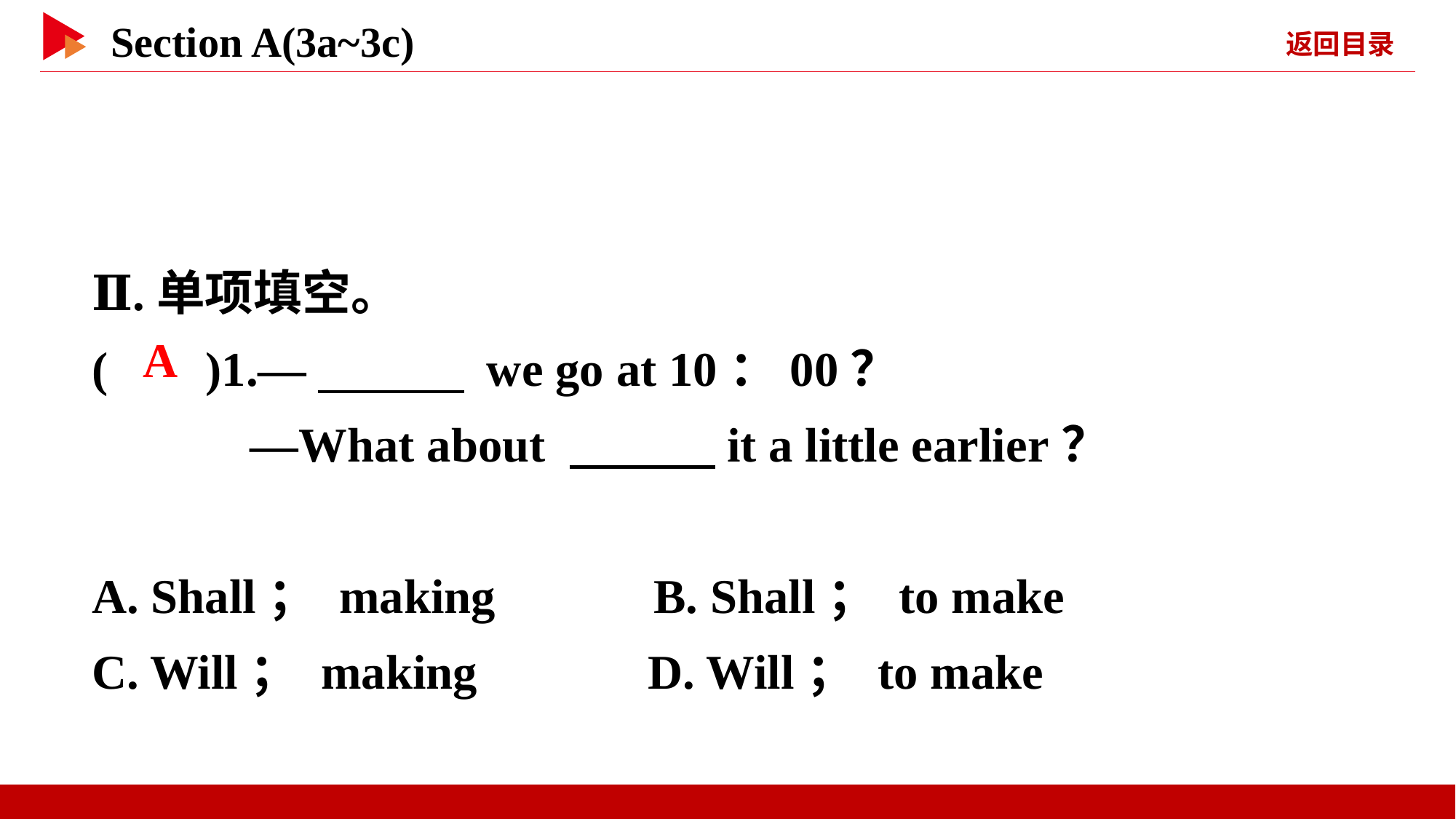

Ⅱ.单项填空。
(        )1.—　　　 we go at 10：00？
             —What about 　　　it a little earlier？
A. Shall； making             B. Shall； to make
C. Will； making              D. Will； to make
   A